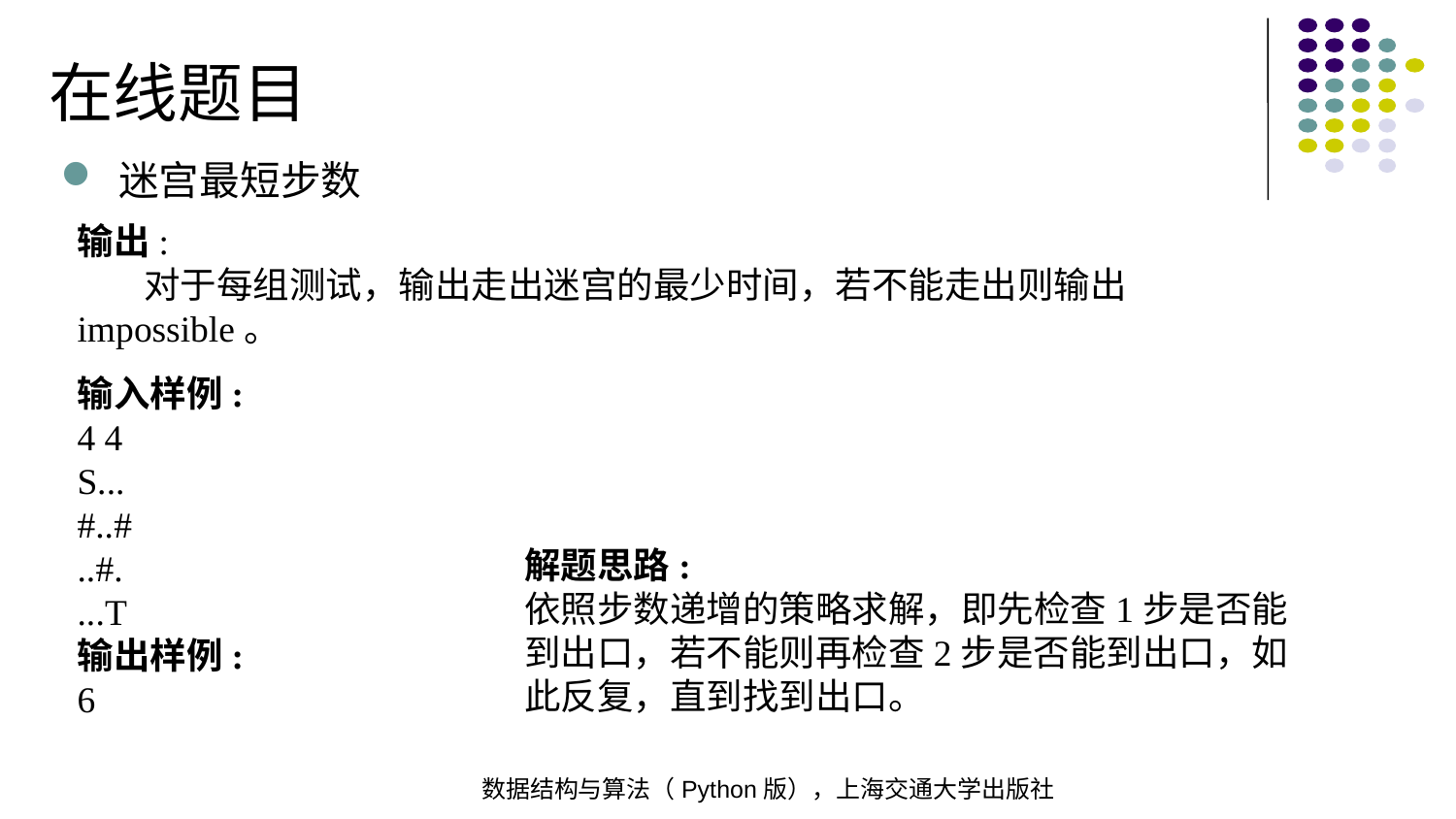

在线题目
迷宫最短步数
输出:
       对于每组测试，输出走出迷宫的最少时间，若不能走出则输出impossible。
输入样例:
4 4
S...
#..#
..#.
...T
输出样例:
6
解题思路:
依照步数递增的策略求解，即先检查1步是否能到出口，若不能则再检查2步是否能到出口，如此反复，直到找到出口。